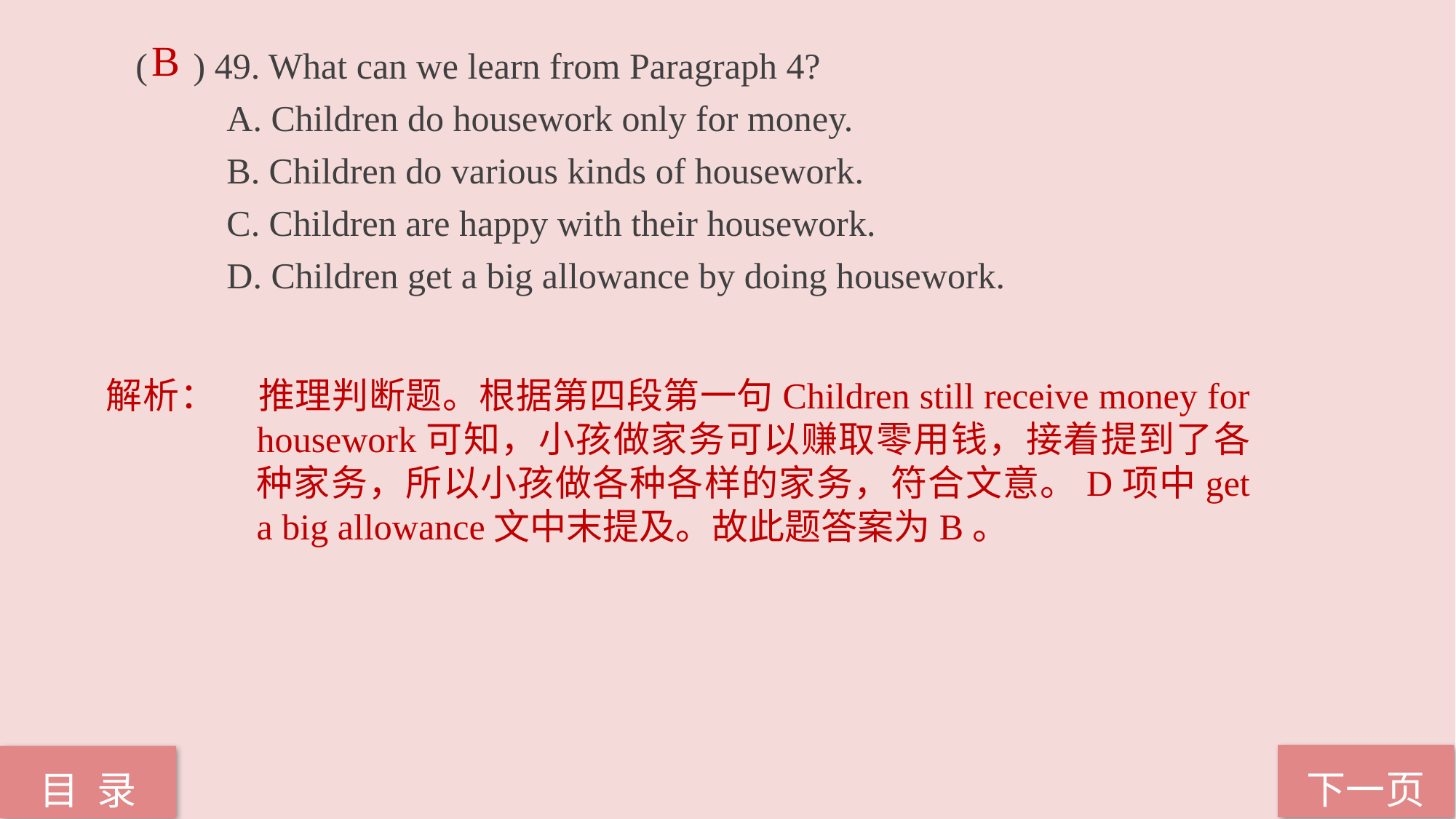

B
(     ) 49. What can we learn from Paragraph 4?
          A. Children do housework only for money.
          B. Children do various kinds of housework.
          C. Children are happy with their housework.
          D. Children get a big allowance by doing housework.
解析：	推理判断题。根据第四段第一句Children still receive money for housework可知，小孩做家务可以赚取零用钱，接着提到了各种家务，所以小孩做各种各样的家务，符合文意。D项中get a big allowance文中末提及。故此题答案为B。